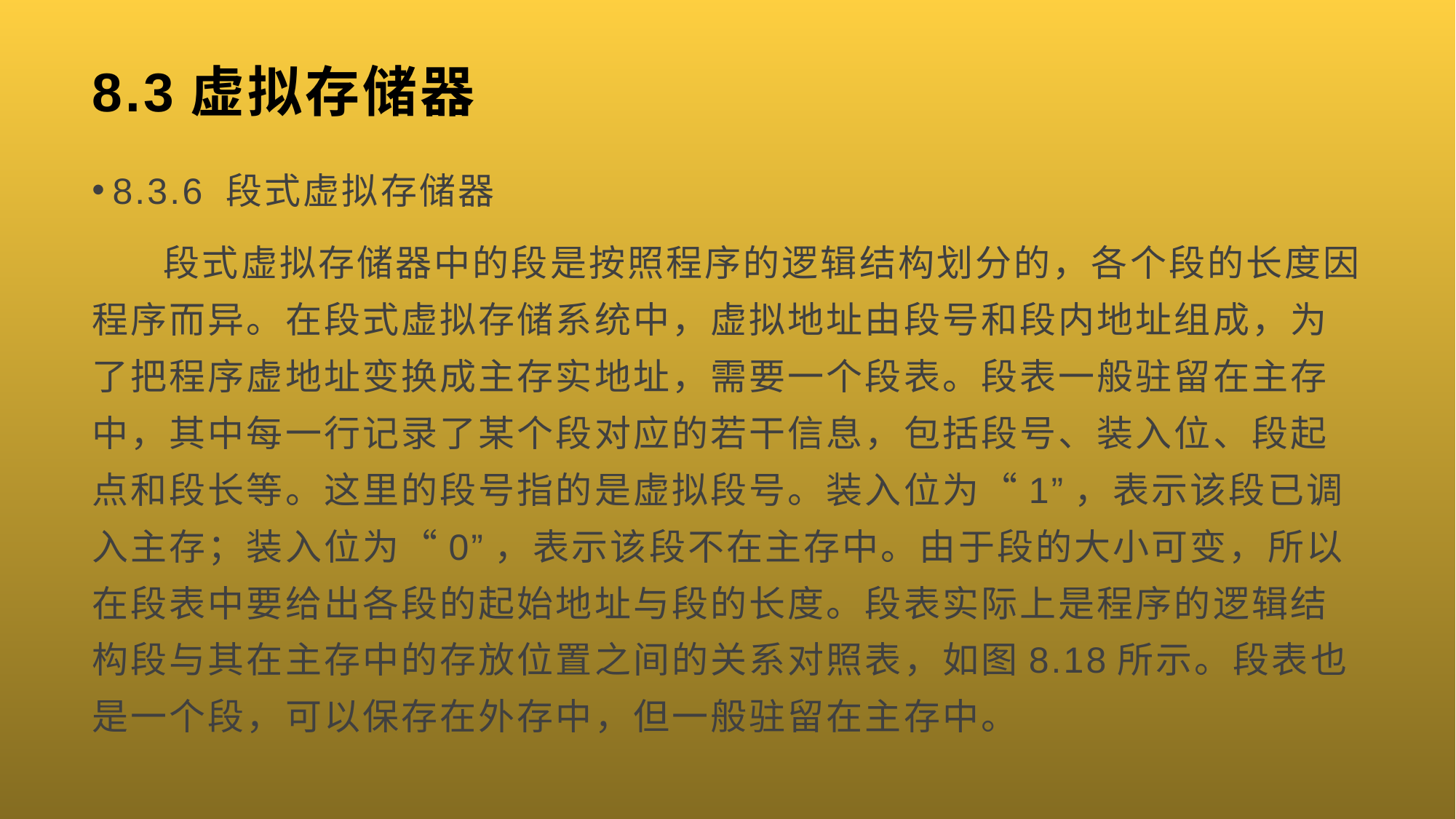

# 8.3虚拟存储器
8.3.6 段式虚拟存储器
      段式虚拟存储器中的段是按照程序的逻辑结构划分的，各个段的长度因程序而异。在段式虚拟存储系统中，虚拟地址由段号和段内地址组成，为了把程序虚地址变换成主存实地址，需要一个段表。段表一般驻留在主存中，其中每一行记录了某个段对应的若干信息，包括段号、装入位、段起点和段长等。这里的段号指的是虚拟段号。装入位为“1”，表示该段已调入主存；装入位为“0”，表示该段不在主存中。由于段的大小可变，所以在段表中要给出各段的起始地址与段的长度。段表实际上是程序的逻辑结构段与其在主存中的存放位置之间的关系对照表，如图8.18所示。段表也是一个段，可以保存在外存中，但一般驻留在主存中。